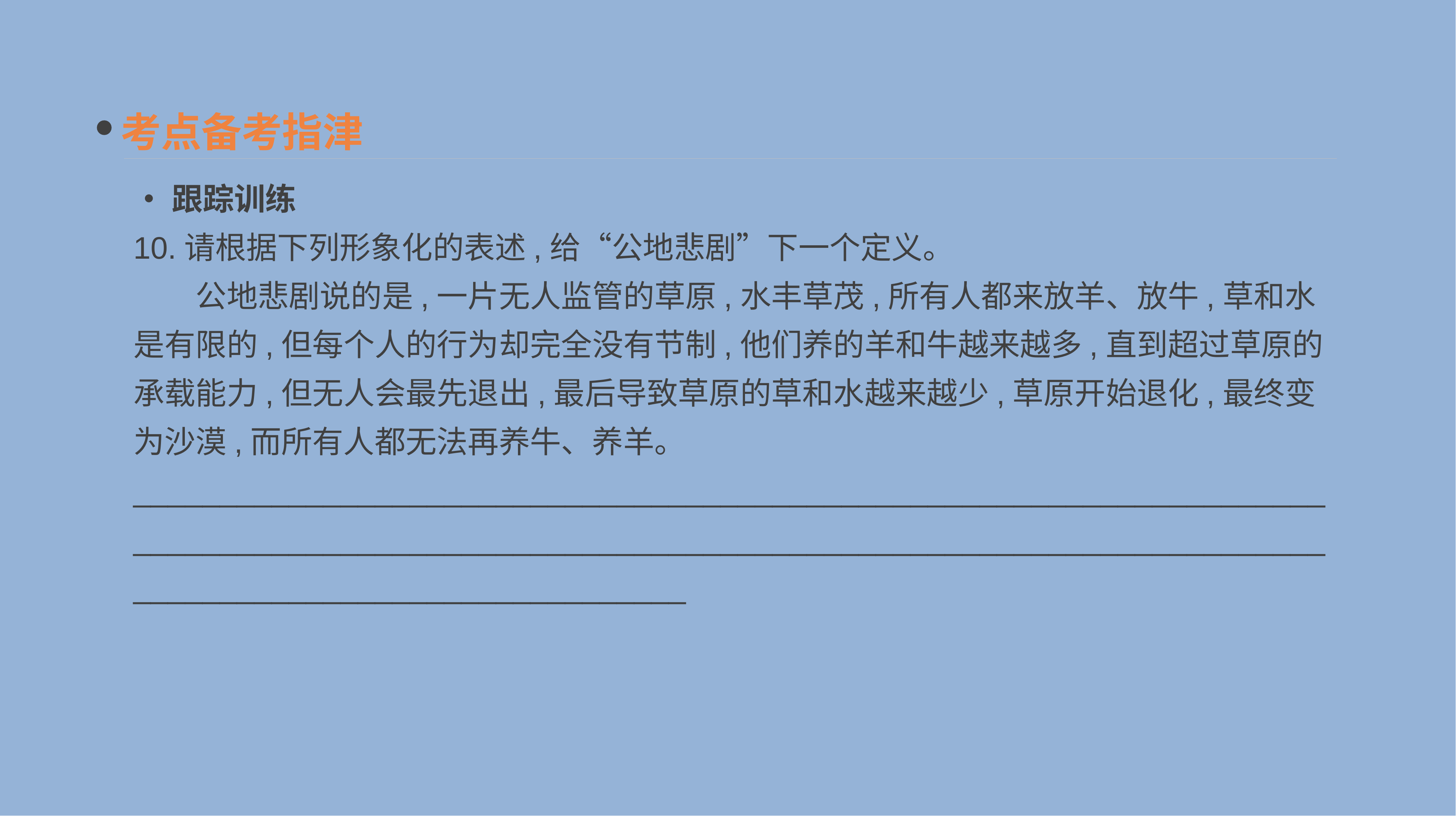

考点备考指津

•跟踪训练
10.请根据下列形象化的表述,给“公地悲剧”下一个定义。
　　公地悲剧说的是,一片无人监管的草原,水丰草茂,所有人都来放羊、放牛,草和水是有限的,但每个人的行为却完全没有节制,他们养的羊和牛越来越多,直到超过草原的承载能力,但无人会最先退出,最后导致草原的草和水越来越少,草原开始退化,最终变为沙漠,而所有人都无法再养牛、养羊。
__________________________________________________________________________________________________________________________________________________________________________